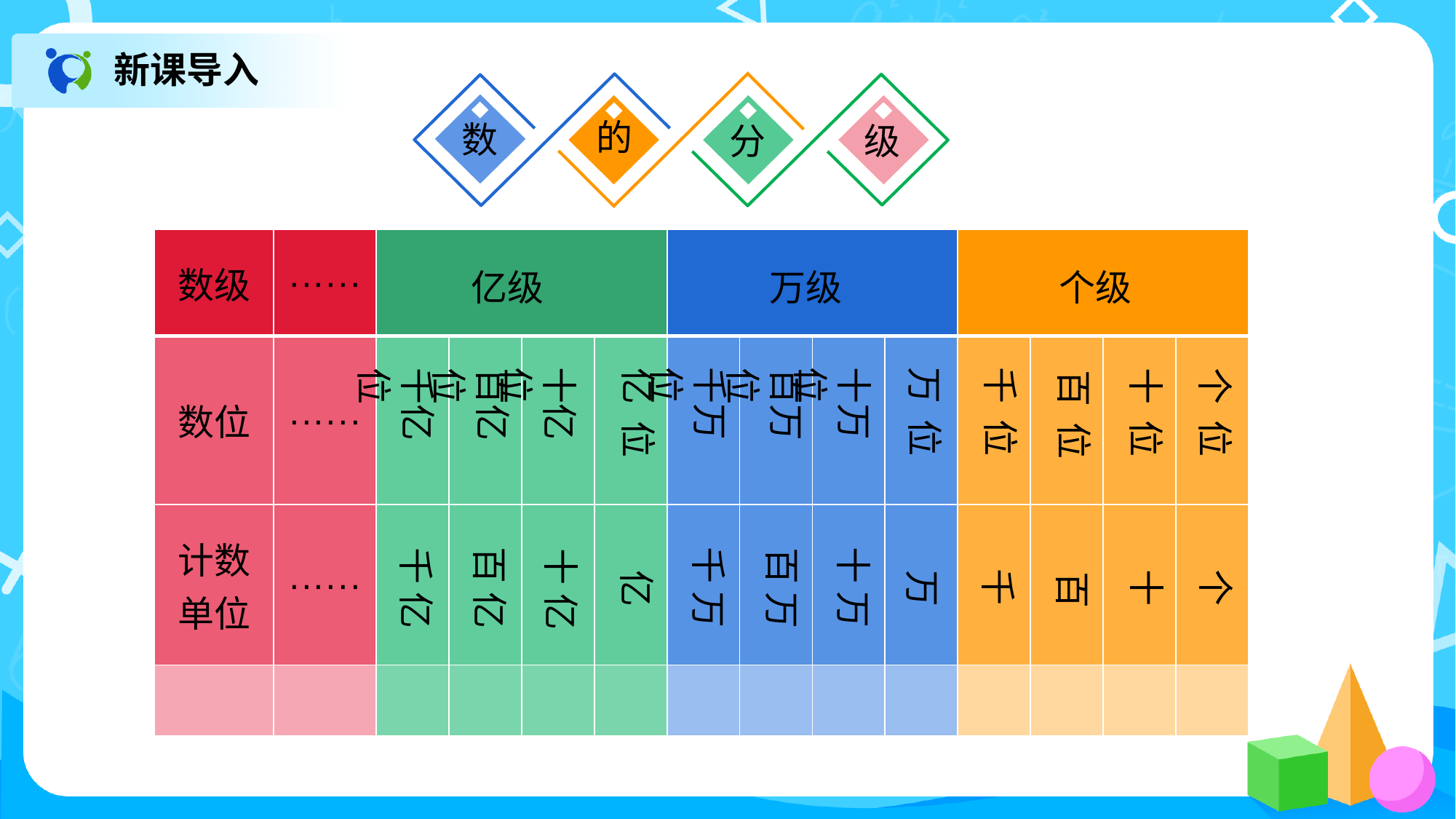

新课导入

的
数
分
级
| 数级 | ······ |  |  |  |  |  |  |  |  |  |  |  |  |
| --- | --- | --- | --- | --- | --- | --- | --- | --- | --- | --- | --- | --- | --- |
| 数位 | ······ |  |  |  |  |  |  |  |  |  |  |  |  |
| 计数单位 | ······ |  |  |  |  |  |  |  |  |  |  |  |  |
|  |  |  |  |  |  |  |  |  |  |  |  |  |  |
亿级
万级
个级
十亿位
千万位
十万位
万  位
千  位
百亿位
十  位
个  位
千亿位
亿  位
百万位
百  位
千 万
十 亿
千 亿
十 万
百 亿
亿
百 万
千
百
十
个
万